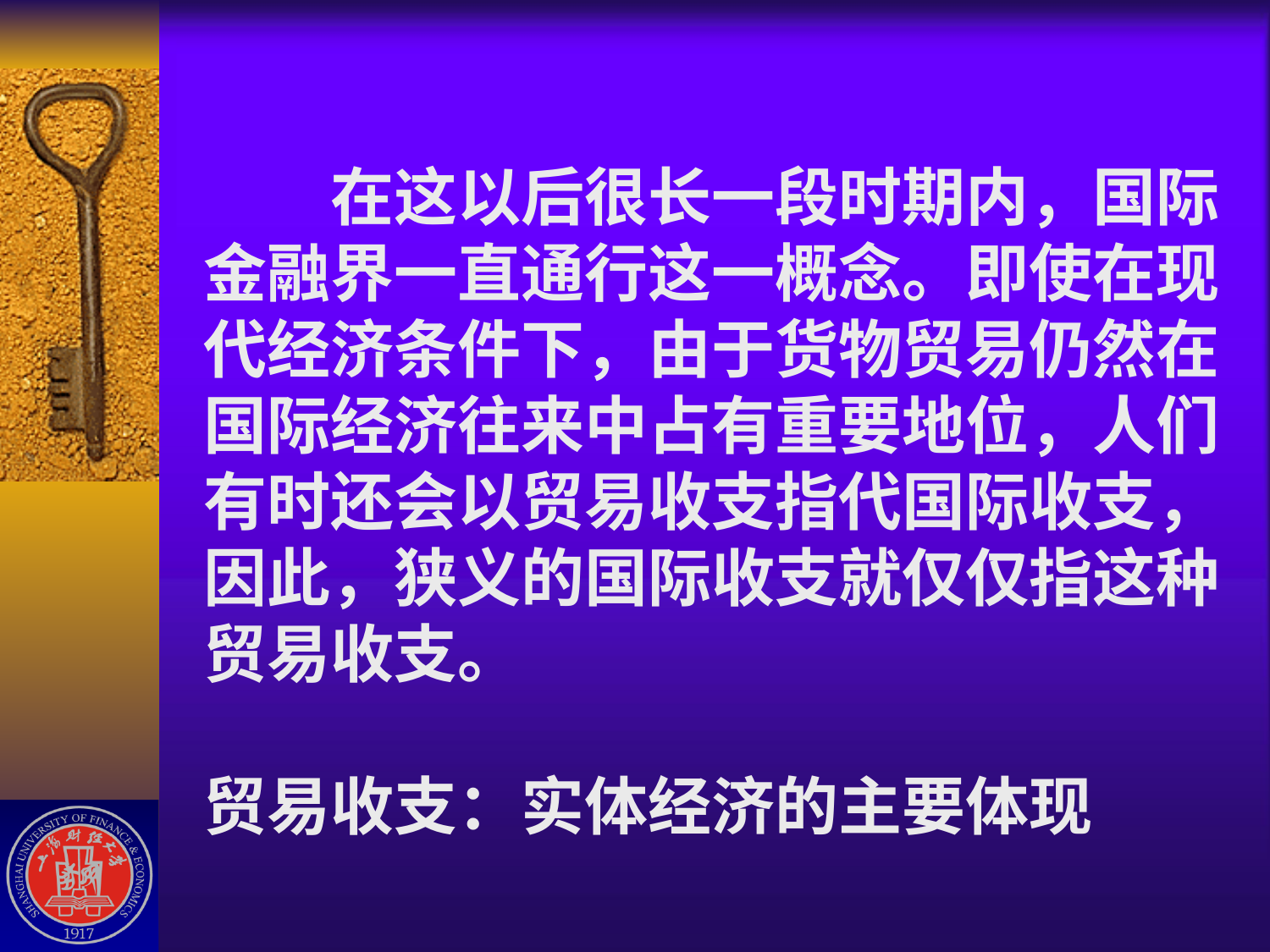

# 在这以后很长一段时期内，国际金融界一直通行这一概念。即使在现代经济条件下，由于货物贸易仍然在国际经济往来中占有重要地位，人们有时还会以贸易收支指代国际收支，因此，狭义的国际收支就仅仅指这种贸易收支。 贸易收支：实体经济的主要体现